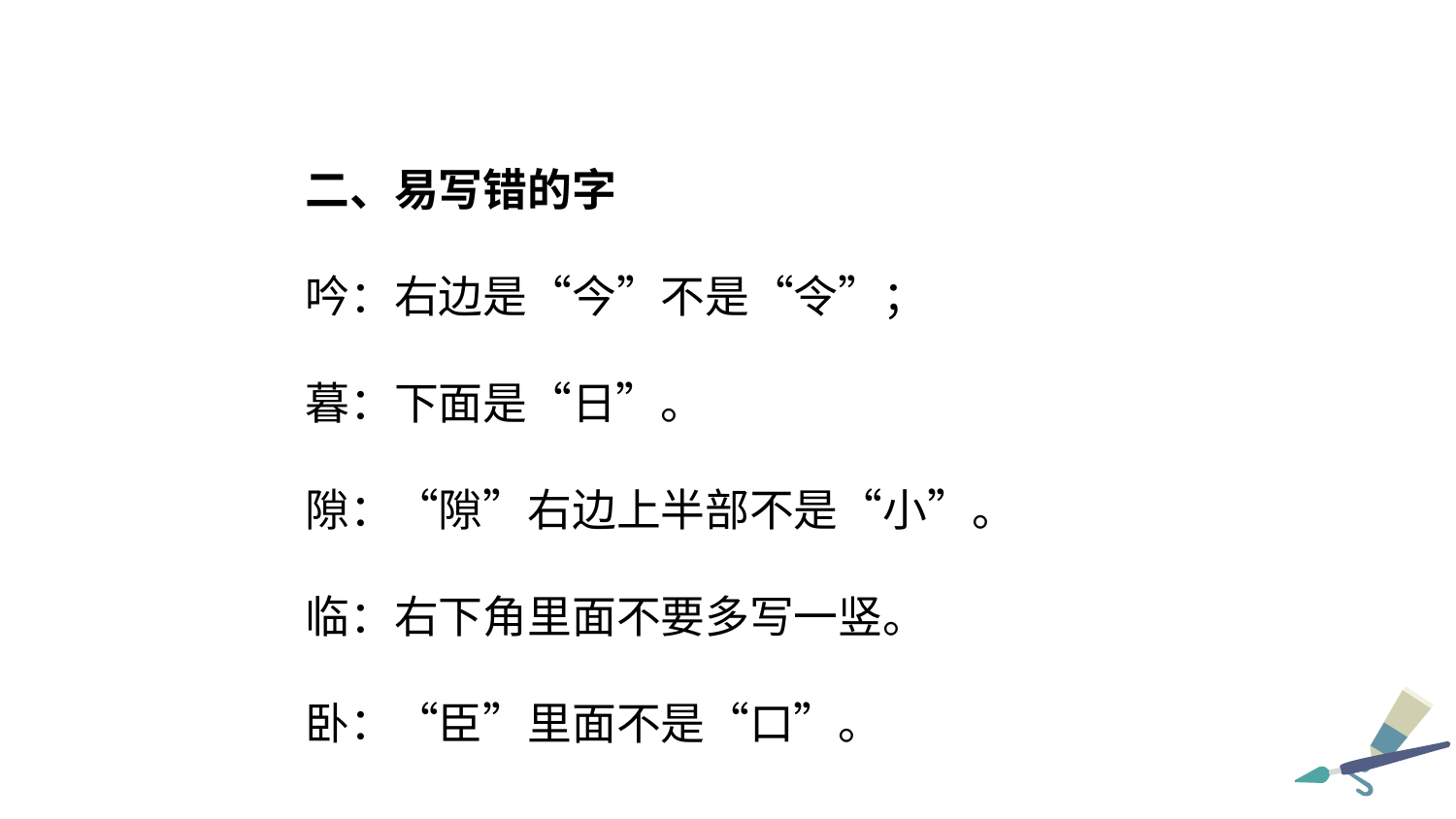

二、易写错的字
吟：右边是“今”不是“令”；
暮：下面是“日”。
隙：“隙”右边上半部不是“小”。
临：右下角里面不要多写一竖。
卧：“臣”里面不是“口”。